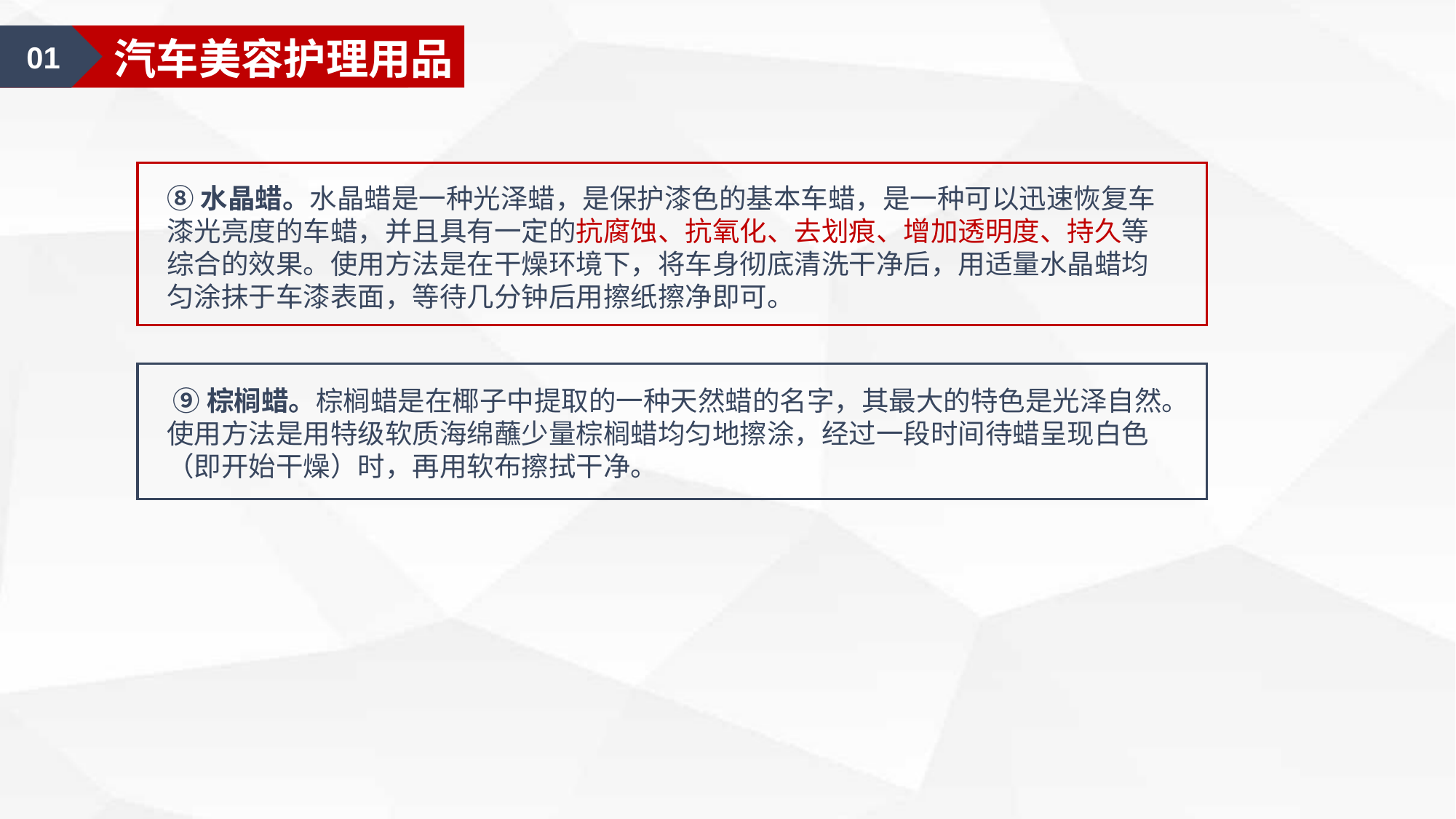

01
汽车美容认知

01
汽车美容护理用品

⑧水晶蜡。水晶蜡是一种光泽蜡，是保护漆色的基本车蜡，是一种可以迅速恢复车漆光亮度的车蜡，并且具有一定的抗腐蚀、抗氧化、去划痕、增加透明度、持久等综合的效果。使用方法是在干燥环境下，将车身彻底清洗干净后，用适量水晶蜡均匀涂抹于车漆表面，等待几分钟后用擦纸擦净即可。

 ⑨棕榈蜡。棕榈蜡是在椰子中提取的一种天然蜡的名字，其最大的特色是光泽自然。使用方法是用特级软质海绵蘸少量棕榈蜡均匀地擦涂，经过一段时间待蜡呈现白色（即开始干燥）时，再用软布擦拭干净。